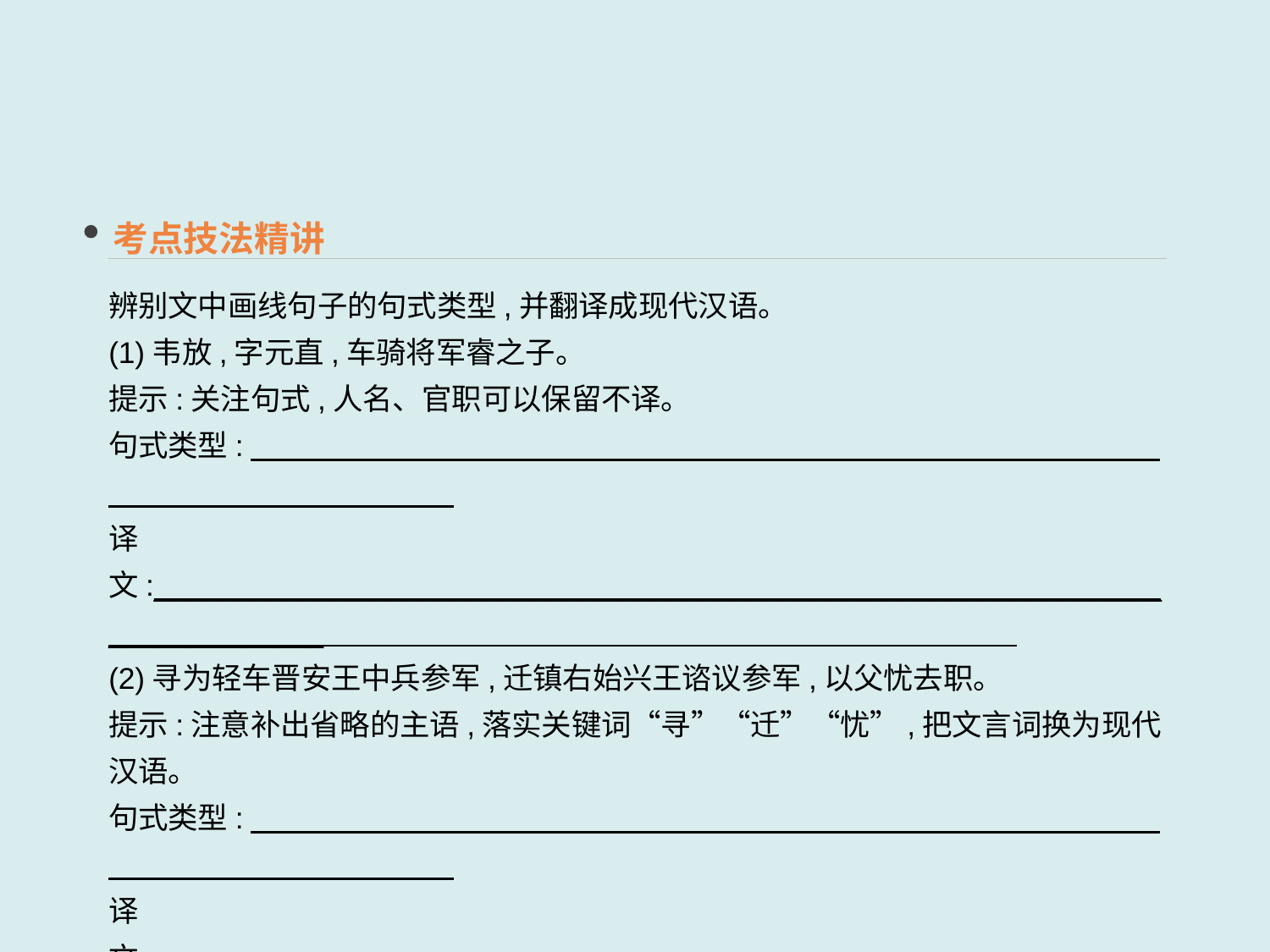

考点技法精讲

辨别文中画线句子的句式类型,并翻译成现代汉语。
(1)韦放,字元直,车骑将军睿之子。
提示:关注句式,人名、官职可以保留不译。
句式类型:
译文:__________________________________________________________________________
(2)寻为轻车晋安王中兵参军,迁镇右始兴王谘议参军,以父忧去职。
提示:注意补出省略的主语,落实关键词“寻”“迁”“忧”,把文言词换为现代汉语。
句式类型:
译文:__________________________________________________________________________